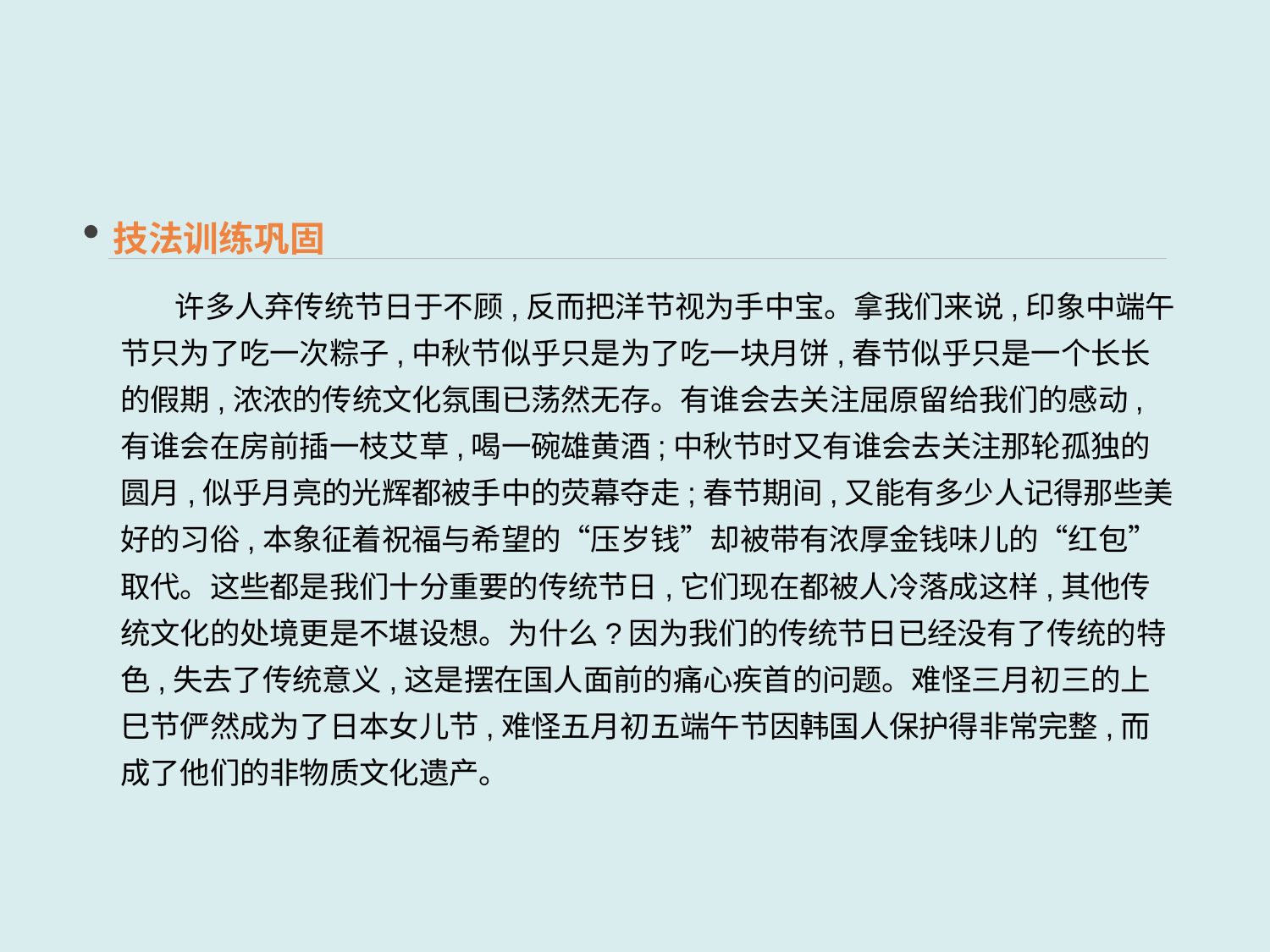

技法训练巩固

       许多人弃传统节日于不顾,反而把洋节视为手中宝。拿我们来说,印象中端午节只为了吃一次粽子,中秋节似乎只是为了吃一块月饼,春节似乎只是一个长长的假期,浓浓的传统文化氛围已荡然无存。有谁会去关注屈原留给我们的感动,有谁会在房前插一枝艾草,喝一碗雄黄酒;中秋节时又有谁会去关注那轮孤独的圆月,似乎月亮的光辉都被手中的荧幕夺走;春节期间,又能有多少人记得那些美好的习俗,本象征着祝福与希望的“压岁钱”却被带有浓厚金钱味儿的“红包”取代。这些都是我们十分重要的传统节日,它们现在都被人冷落成这样,其他传统文化的处境更是不堪设想。为什么?因为我们的传统节日已经没有了传统的特色,失去了传统意义,这是摆在国人面前的痛心疾首的问题。难怪三月初三的上巳节俨然成为了日本女儿节,难怪五月初五端午节因韩国人保护得非常完整,而成了他们的非物质文化遗产。